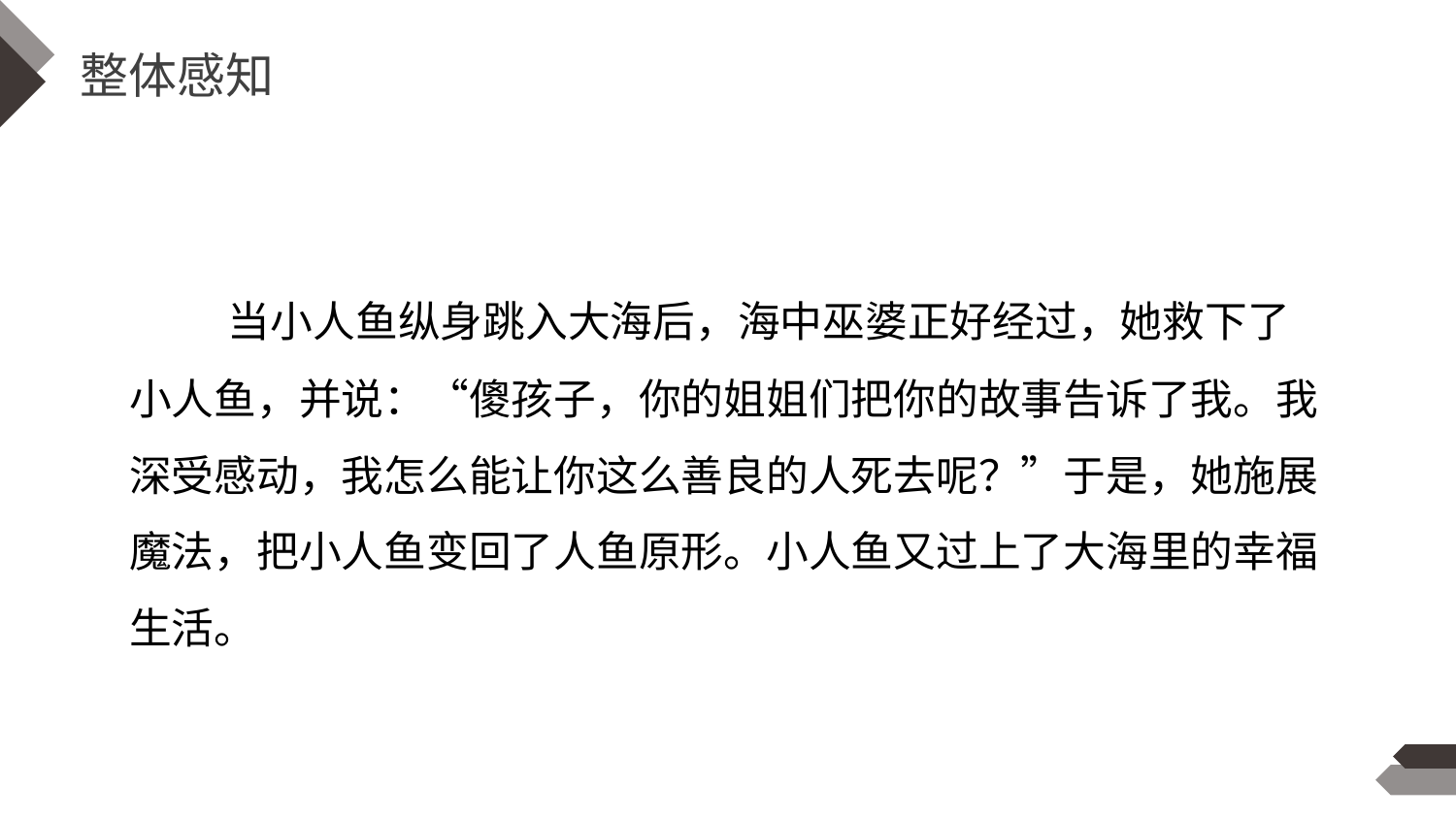

整体感知
        当小人鱼纵身跳入大海后，海中巫婆正好经过，她救下了小人鱼，并说：“傻孩子，你的姐姐们把你的故事告诉了我。我深受感动，我怎么能让你这么善良的人死去呢？”于是，她施展魔法，把小人鱼变回了人鱼原形。小人鱼又过上了大海里的幸福生活。